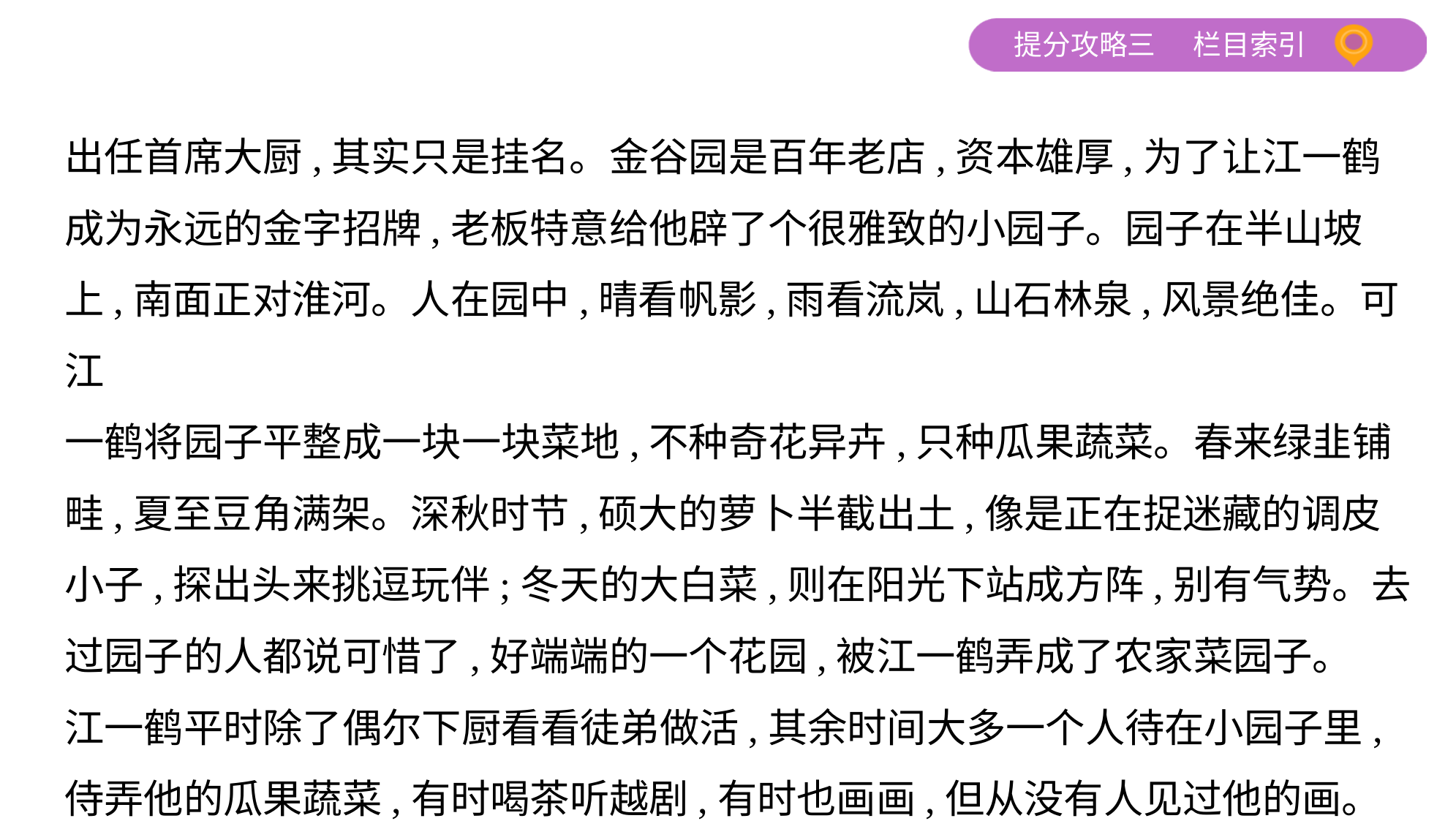

出任首席大厨,其实只是挂名。金谷园是百年老店,资本雄厚,为了让江一鹤
成为永远的金字招牌,老板特意给他辟了个很雅致的小园子。园子在半山坡
上,南面正对淮河。人在园中,晴看帆影,雨看流岚,山石林泉,风景绝佳。可江
一鹤将园子平整成一块一块菜地,不种奇花异卉,只种瓜果蔬菜。春来绿韭铺
畦,夏至豆角满架。深秋时节,硕大的萝卜半截出土,像是正在捉迷藏的调皮
小子,探出头来挑逗玩伴;冬天的大白菜,则在阳光下站成方阵,别有气势。去
过园子的人都说可惜了,好端端的一个花园,被江一鹤弄成了农家菜园子。
江一鹤平时除了偶尔下厨看看徒弟做活,其余时间大多一个人待在小园子里,
侍弄他的瓜果蔬菜,有时喝茶听越剧,有时也画画,但从没有人见过他的画。